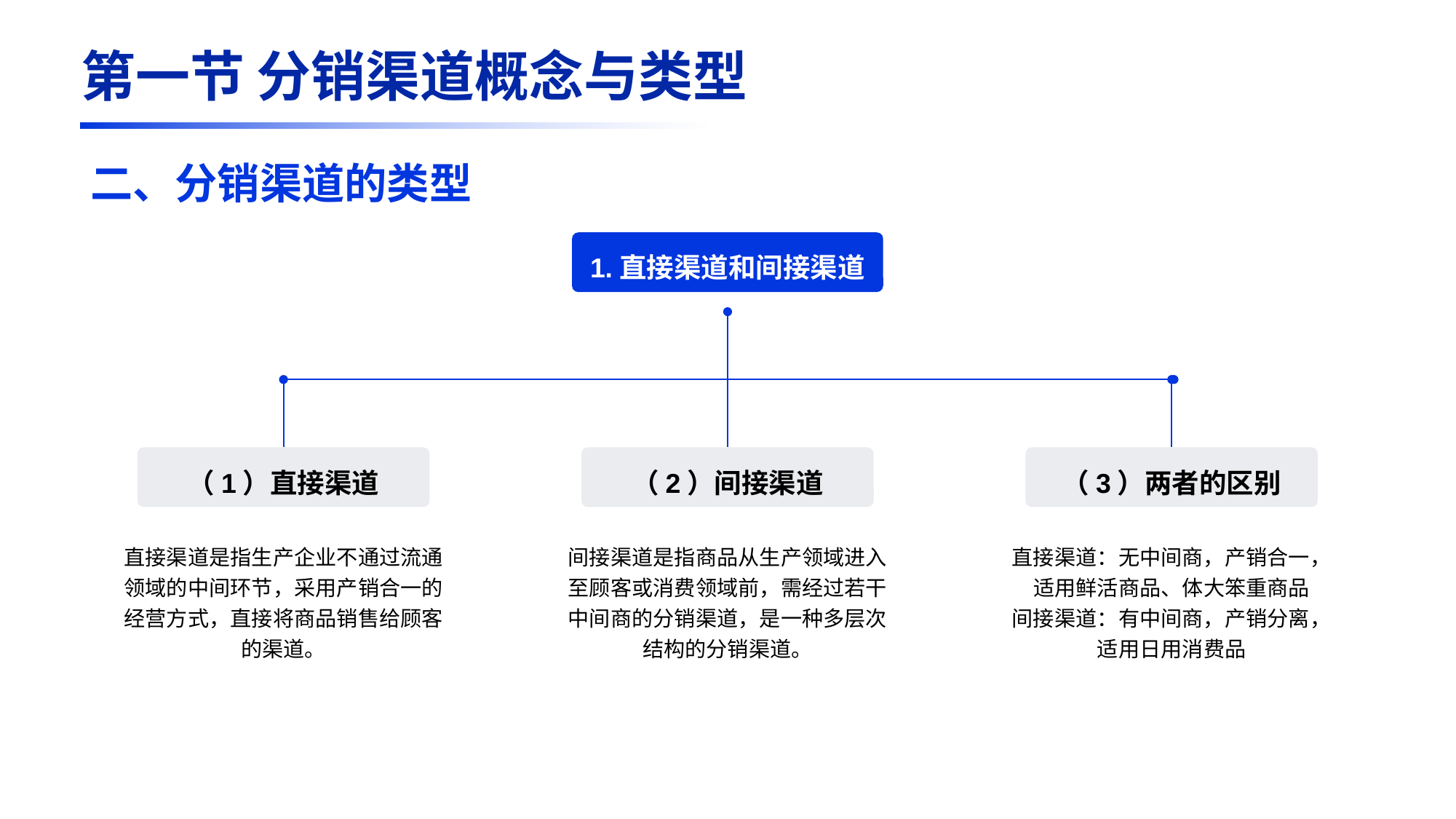

第一节 分销渠道概念与类型
二、分销渠道的类型
1.直接渠道和间接渠道
（1）直接渠道
（2）间接渠道
（3）两者的区别
直接渠道是指生产企业不通过流通领域的中间环节，采用产销合一的经营方式，直接将商品销售给顾客的渠道。
间接渠道是指商品从生产领域进入至顾客或消费领域前，需经过若干中间商的分销渠道，是一种多层次结构的分销渠道。
直接渠道：无中间商，产销合一，适用鲜活商品、体大笨重商品
间接渠道：有中间商，产销分离，适用日用消费品